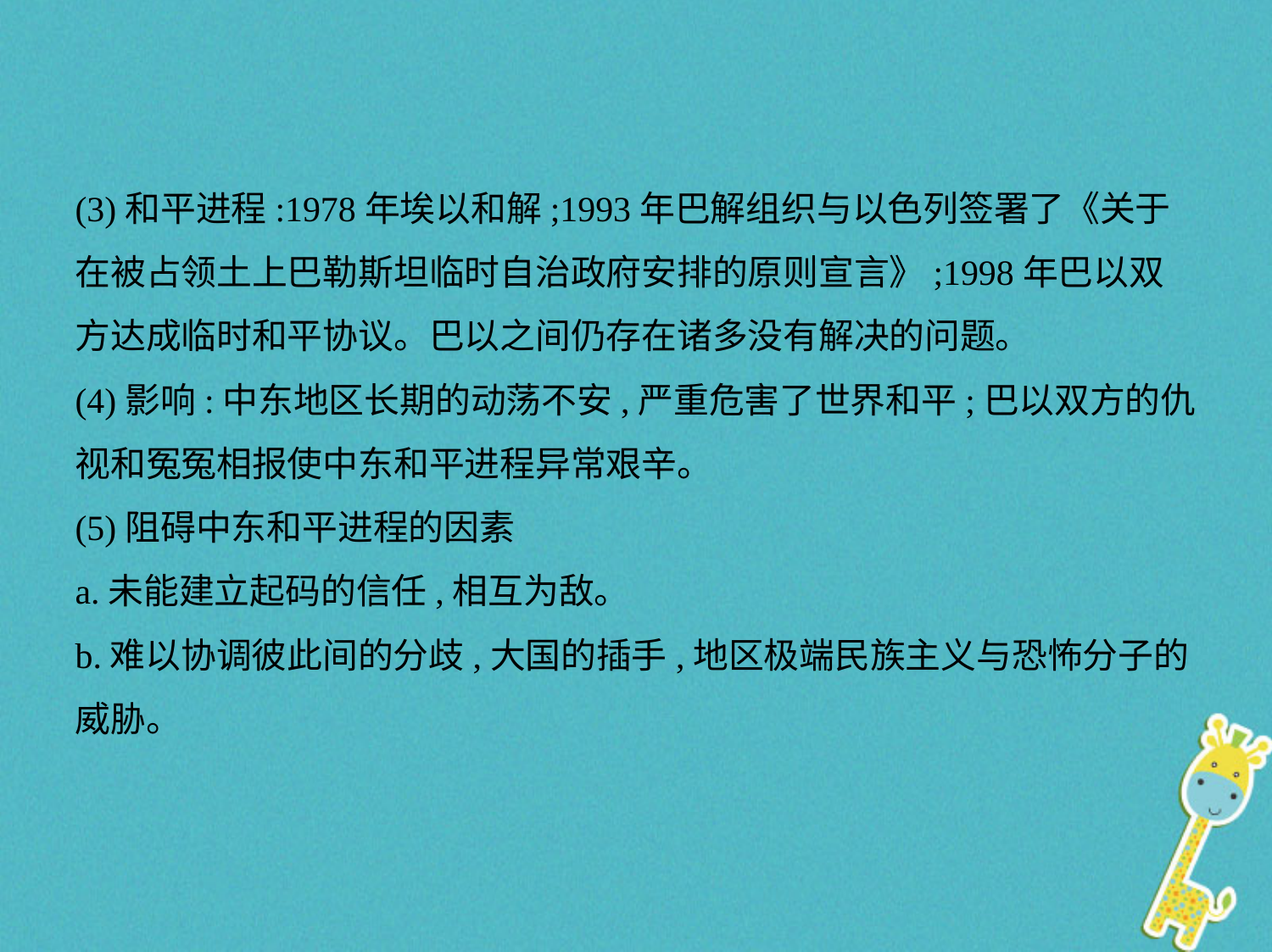

(3)和平进程:1978年埃以和解;1993年巴解组织与以色列签署了《关于
在被占领土上巴勒斯坦临时自治政府安排的原则宣言》;1998年巴以双
方达成临时和平协议。巴以之间仍存在诸多没有解决的问题。
(4)影响:中东地区长期的动荡不安,严重危害了世界和平;巴以双方的仇
视和冤冤相报使中东和平进程异常艰辛。
(5)阻碍中东和平进程的因素
a.未能建立起码的信任,相互为敌。
b.难以协调彼此间的分歧,大国的插手,地区极端民族主义与恐怖分子的
威胁。